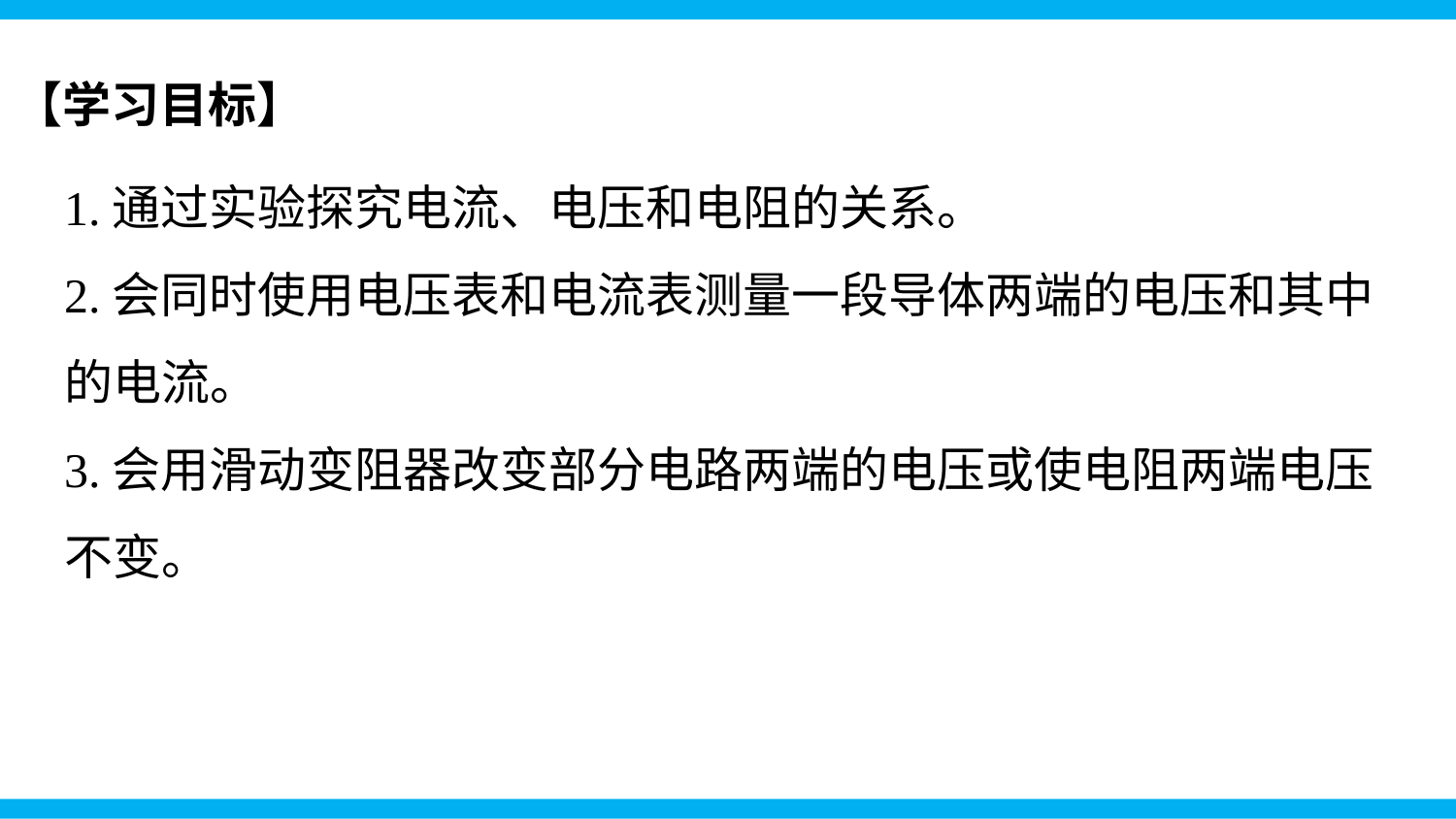

【学习目标】
1.通过实验探究电流、电压和电阻的关系。
2.会同时使用电压表和电流表测量一段导体两端的电压和其中的电流。
3.会用滑动变阻器改变部分电路两端的电压或使电阻两端电压不变。